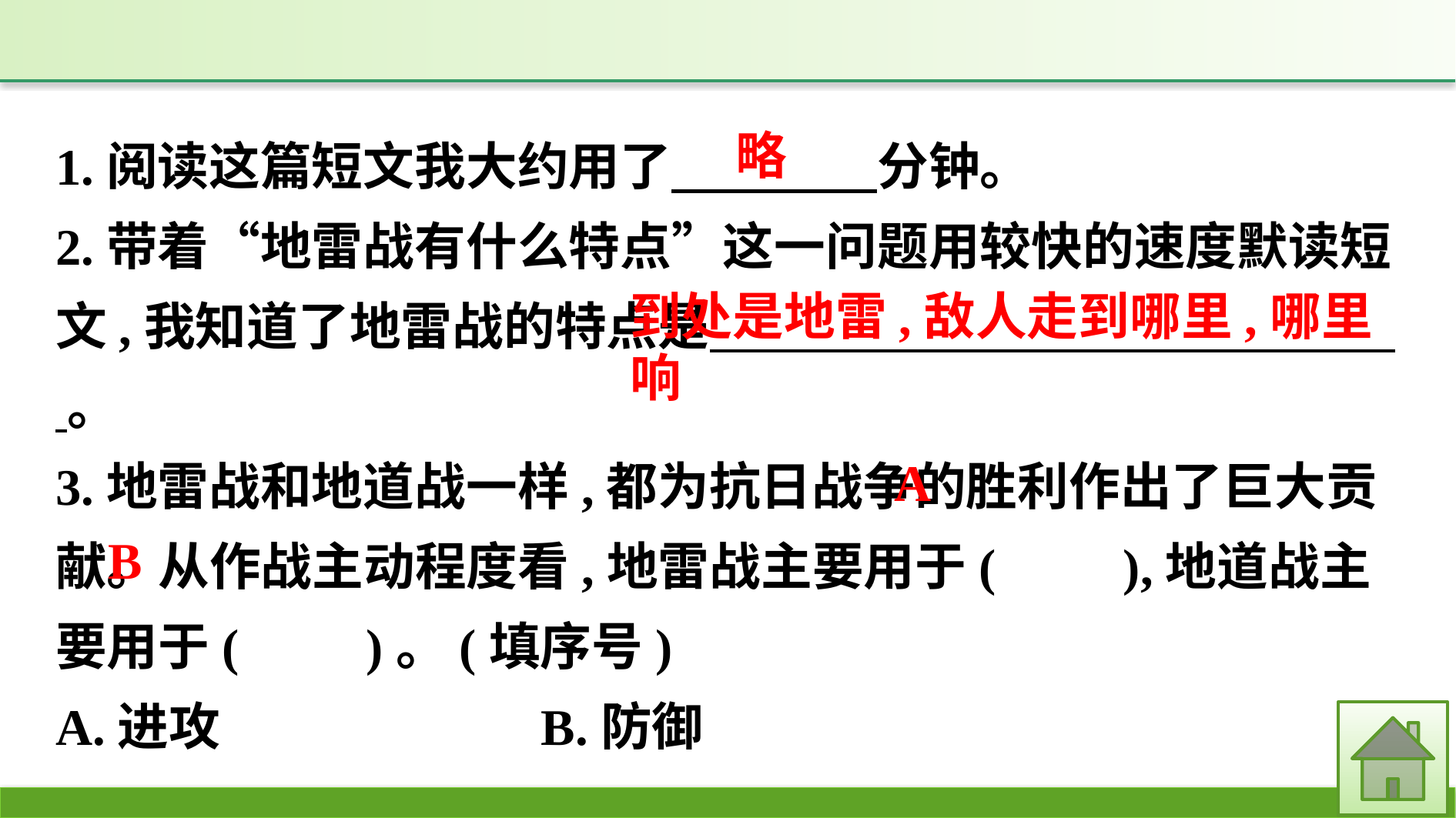

1.阅读这篇短文我大约用了　　　　分钟。
2.带着“地雷战有什么特点”这一问题用较快的速度默读短文,我知道了地雷战的特点是                                         　               。
3.地雷战和地道战一样,都为抗日战争的胜利作出了巨大贡献。从作战主动程度看,地雷战主要用于(　　),地道战主要用于(　　)。(填序号)
A.进攻　　　　　　B.防御
略
到处是地雷,敌人走到哪里,哪里响
A
B